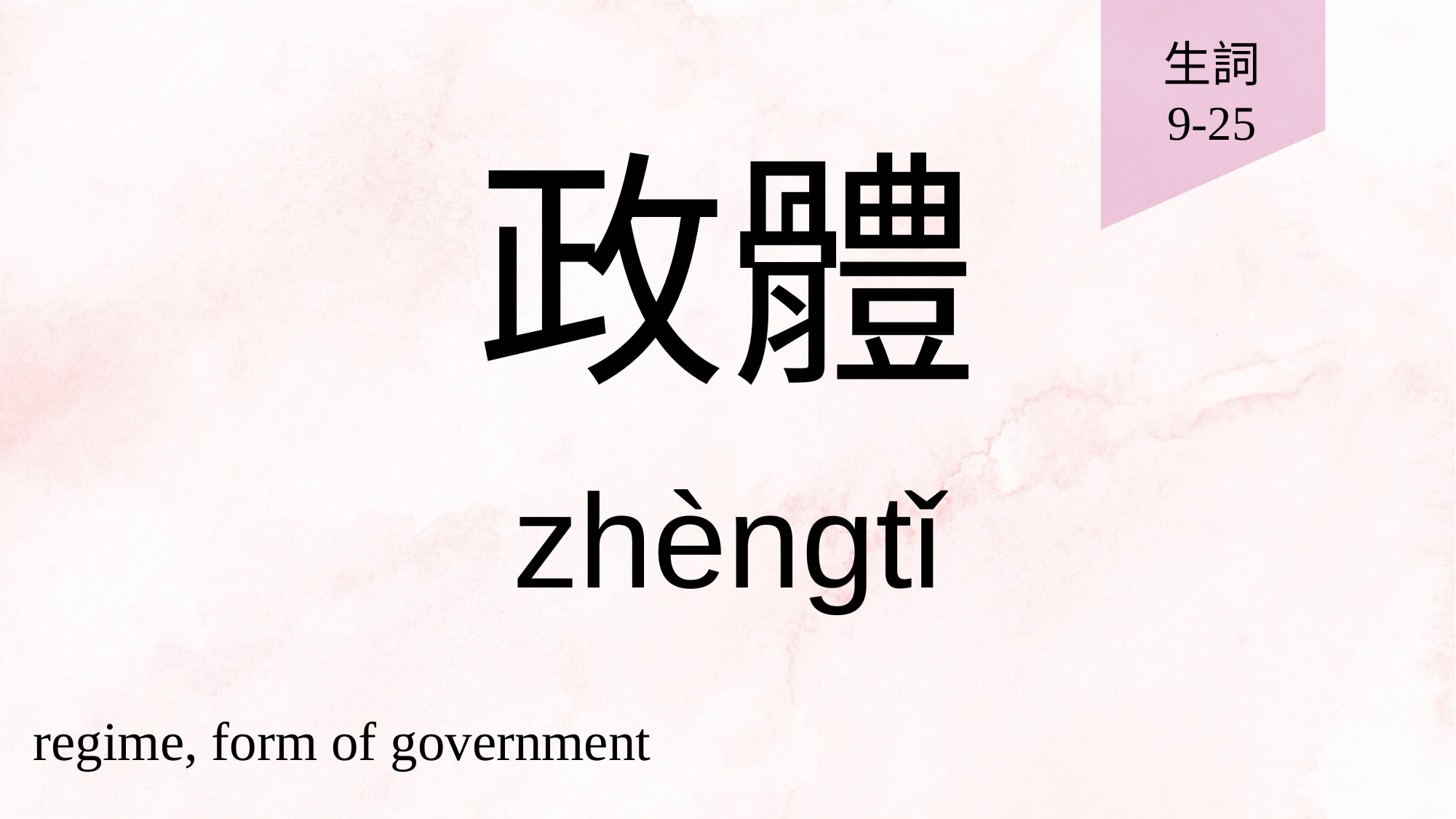

生詞
9-25
# 政體
zhèngtǐ
regime, form of government